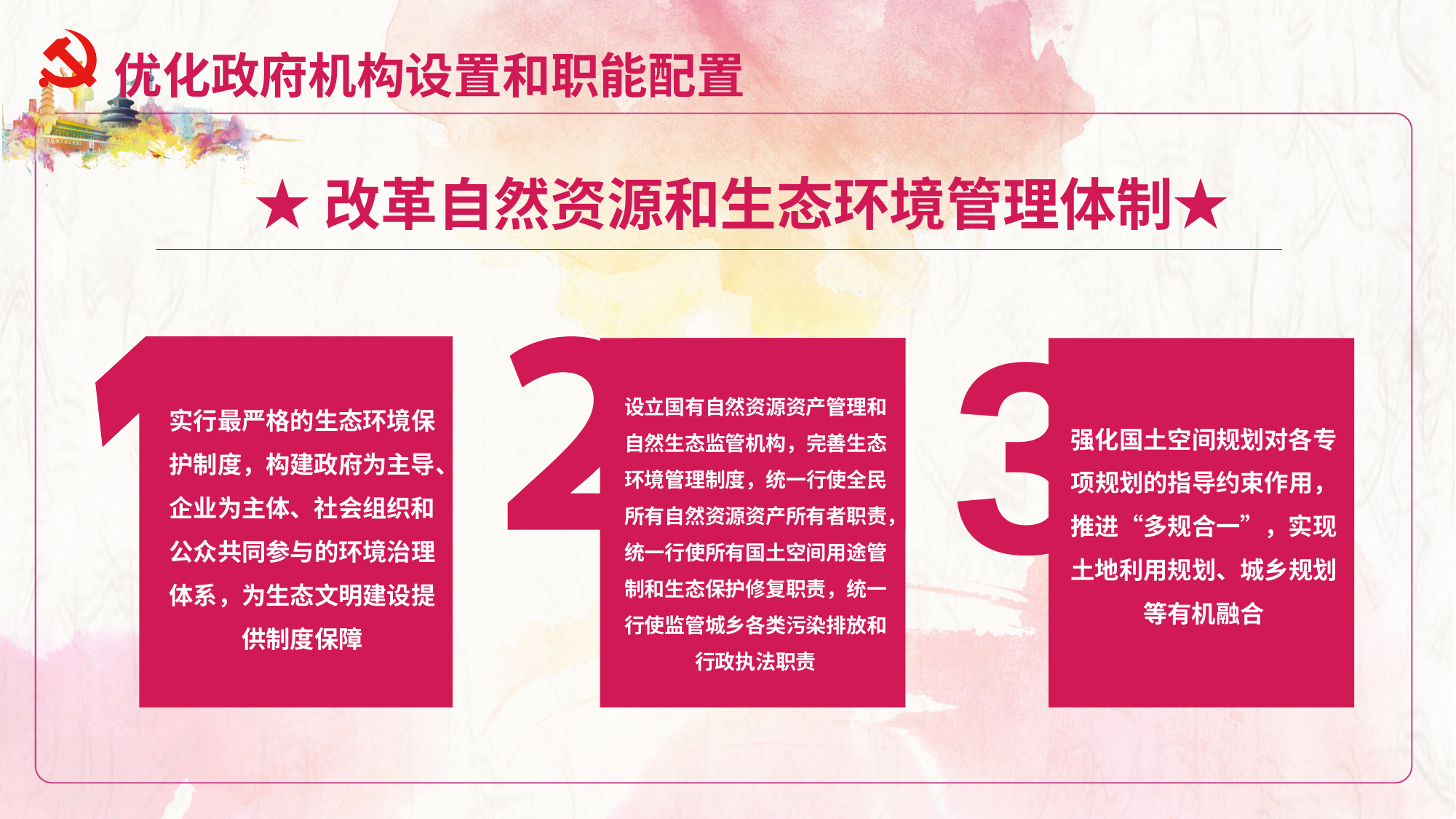

优化政府机构设置和职能配置
★改革自然资源和生态环境管理体制★
3

设立国有自然资源资产管理和自然生态监管机构，完善生态环境管理制度，统一行使全民所有自然资源资产所有者职责，统一行使所有国土空间用途管制和生态保护修复职责，统一行使监管城乡各类污染排放和行政执法职责
实行最严格的生态环境保护制度，构建政府为主导、企业为主体、社会组织和公众共同参与的环境治理体系，为生态文明建设提供制度保障
强化国土空间规划对各专项规划的指导约束作用，推进“多规合一”，实现土地利用规划、城乡规划等有机融合